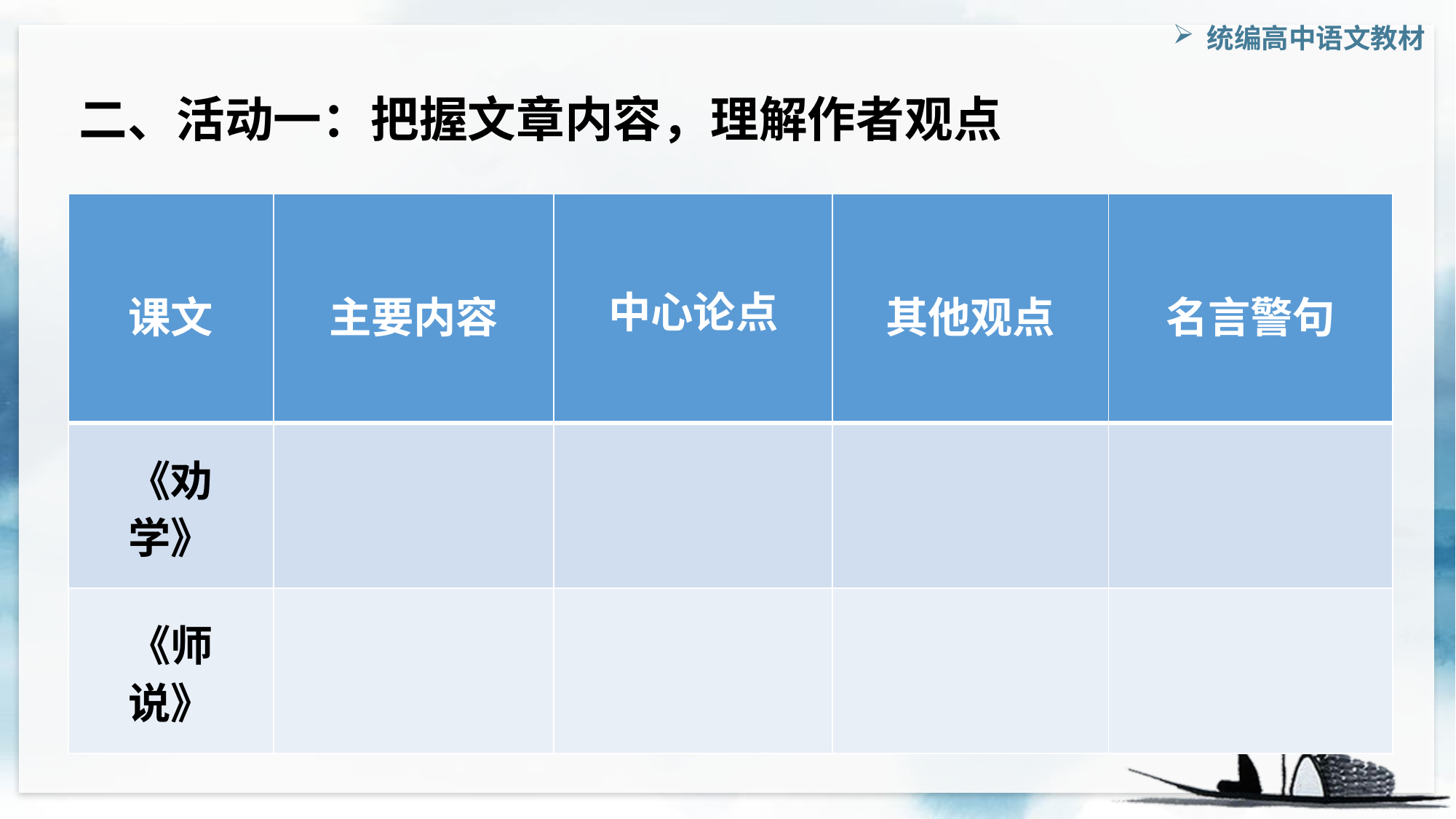

二、活动一：把握文章内容，理解作者观点
| 课文 | 主要内容 | 中心论点 | 其他观点 | 名言警句 |
| --- | --- | --- | --- | --- |
| 《劝学》 |  |  |  |  |
| 《师说》 |  |  |  |  |